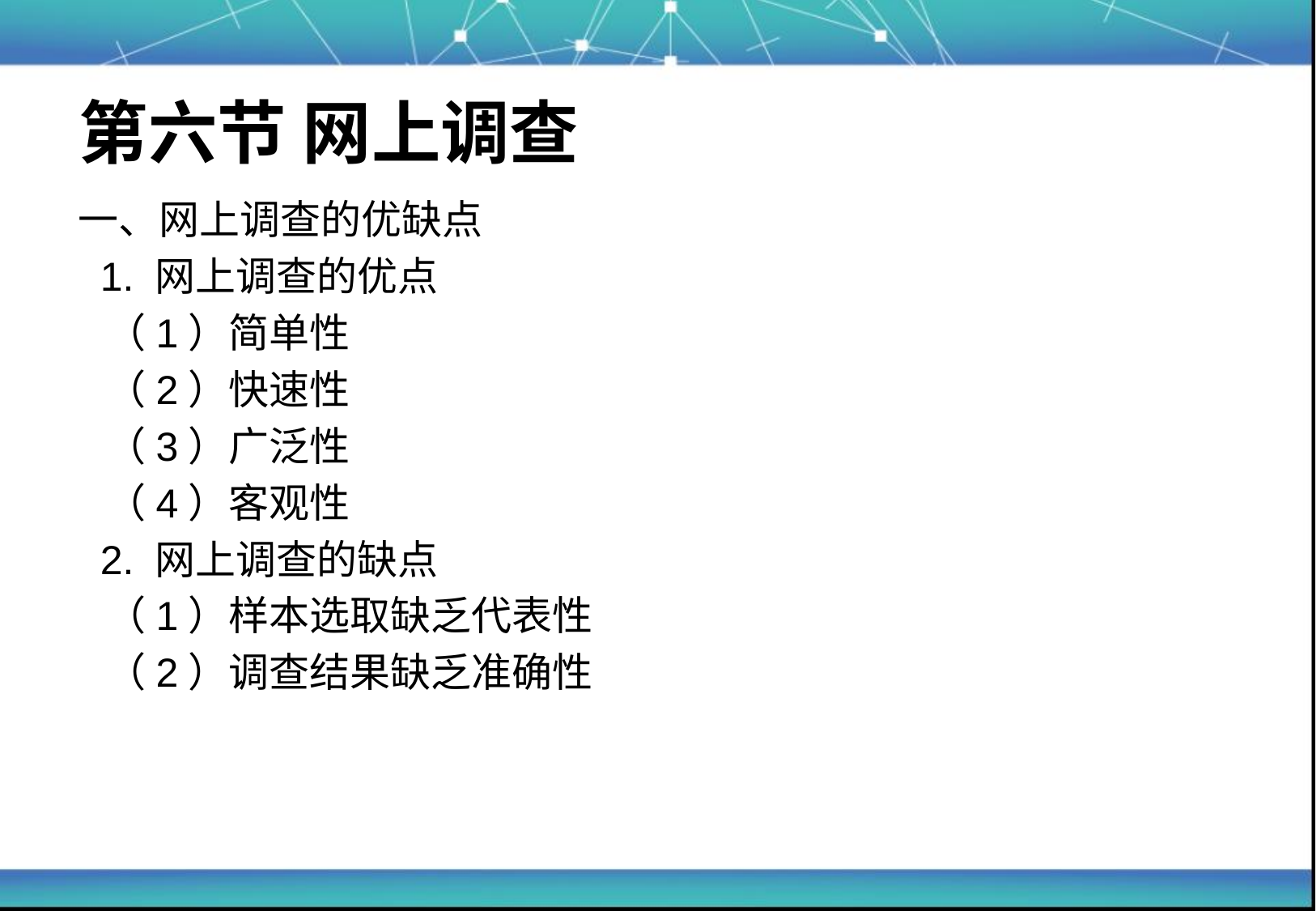

# 第六节 网上调查
一、网上调查的优缺点
  1. 网上调查的优点
  （1）简单性
  （2）快速性
  （3）广泛性
  （4）客观性
  2. 网上调查的缺点
  （1）样本选取缺乏代表性
  （2）调查结果缺乏准确性